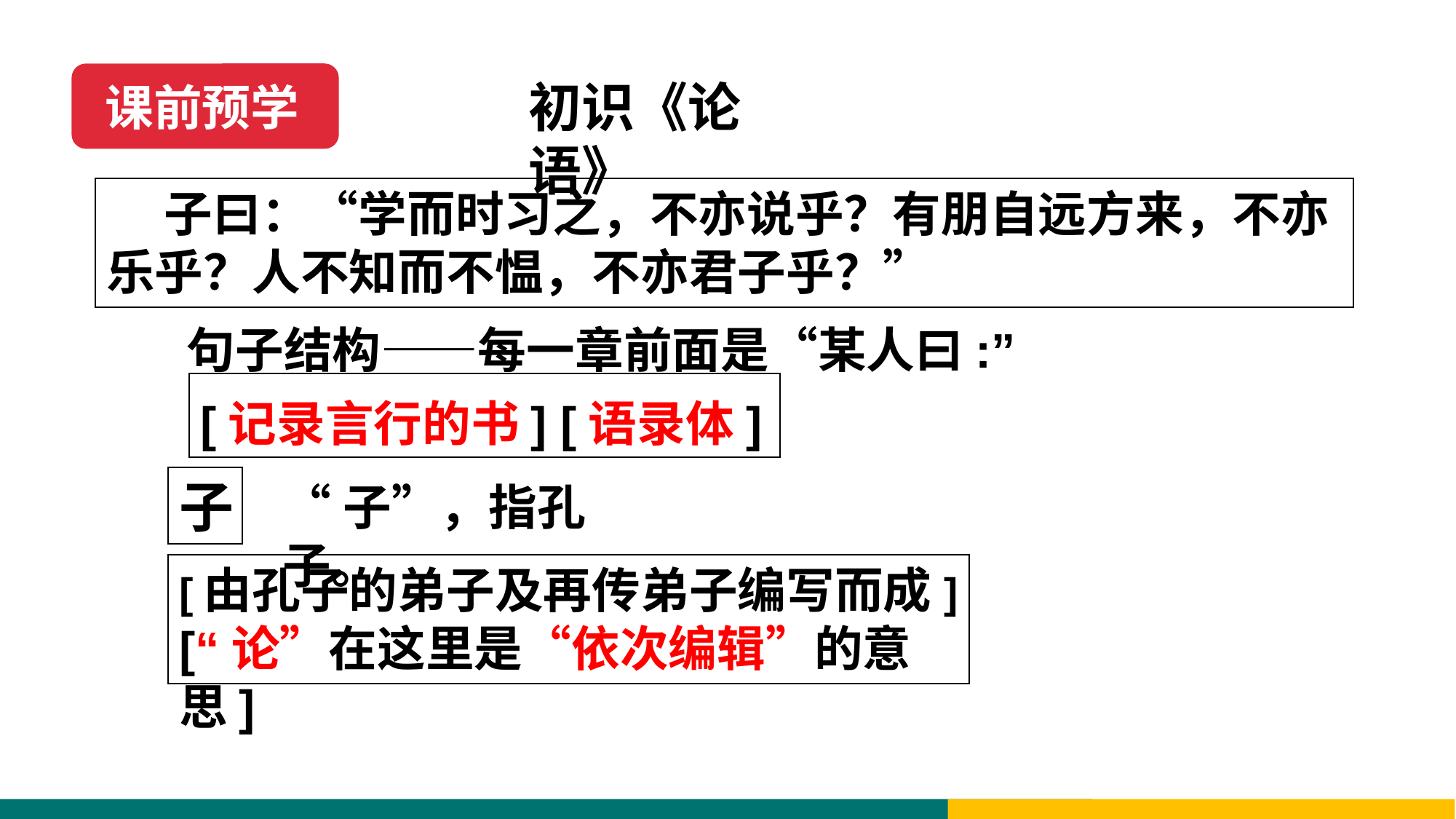

课前预学
初识《论语》
      子曰：“学而时习之，不亦说乎？有朋自远方来，不亦乐乎？人不知而不愠，不亦君子乎？”

      句子结构——每一章前面是“某人曰:”

[记录言行的书] [语录体]
子
“子”，指孔子。

[由孔子的弟子及再传弟子编写而成]
[“论”在这里是“依次编辑”的意思]